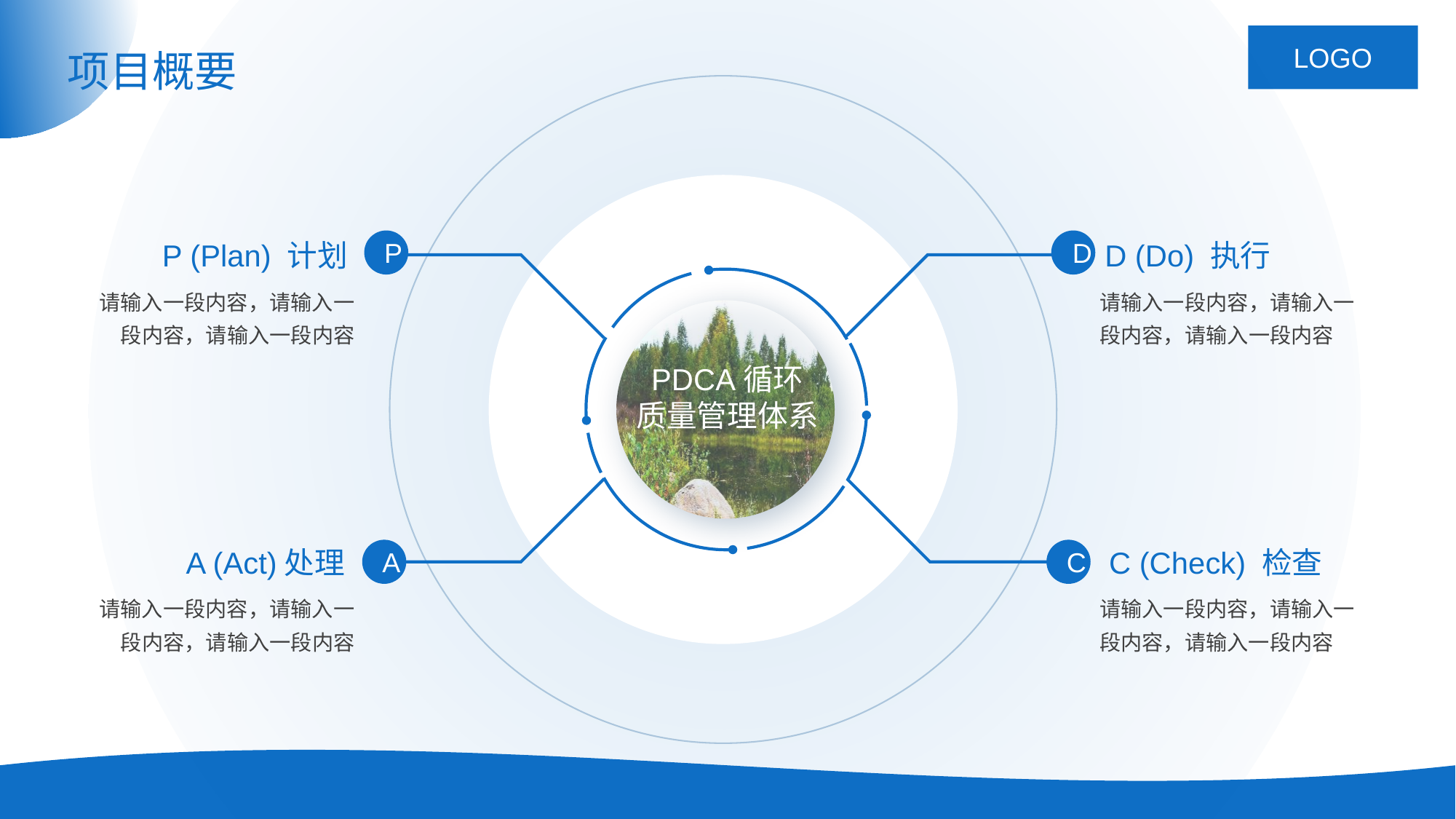

# 项目概要

P

D
P (Plan) 计划
D (Do) 执行

请输入一段内容，请输入一段内容，请输入一段内容
请输入一段内容，请输入一段内容，请输入一段内容
PDCA循环
质量管理体系

A

C
A (Act)处理
C (Check) 检查

请输入一段内容，请输入一段内容，请输入一段内容
请输入一段内容，请输入一段内容，请输入一段内容